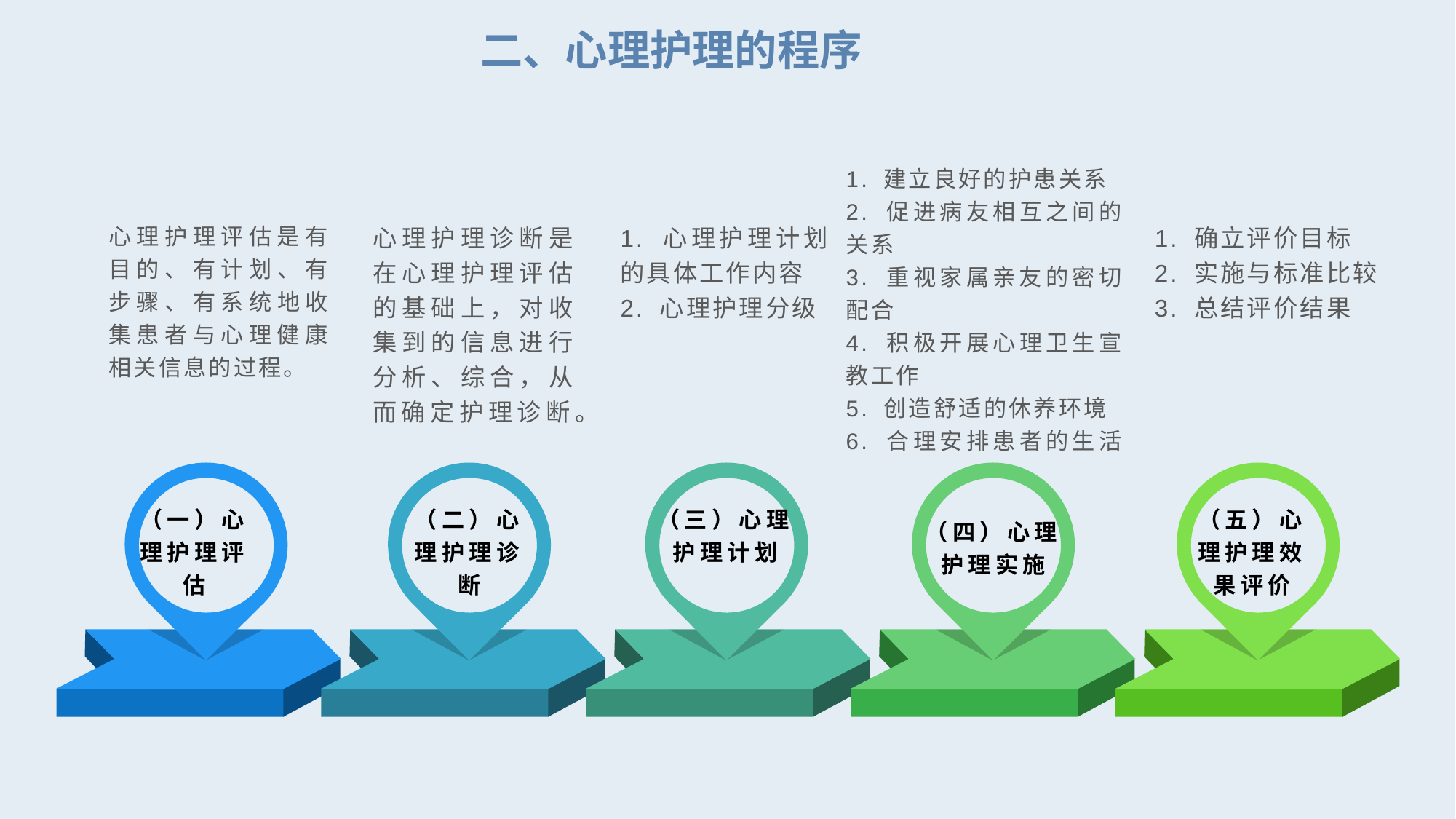

二、心理护理的程序
1. 建立良好的护患关系
2. 促进病友相互之间的关系
3. 重视家属亲友的密切配合
4. 积极开展心理卫生宣教工作
5. 创造舒适的休养环境
6. 合理安排患者的生活
心理护理评估是有目的、有计划、有步骤、有系统地收集患者与心理健康相关信息的过程。
心理护理诊断是在心理护理评估的基础上，对收集到的信息进行分析、综合，从而确定护理诊断。
1. 心理护理计划的具体工作内容
2. 心理护理分级
1. 确立评价目标
2. 实施与标准比较
3. 总结评价结果

（一）心理护理评估
（二）心理护理诊断
（三）心理护理计划
（五）心理护理效果评价
（四）心理护理实施